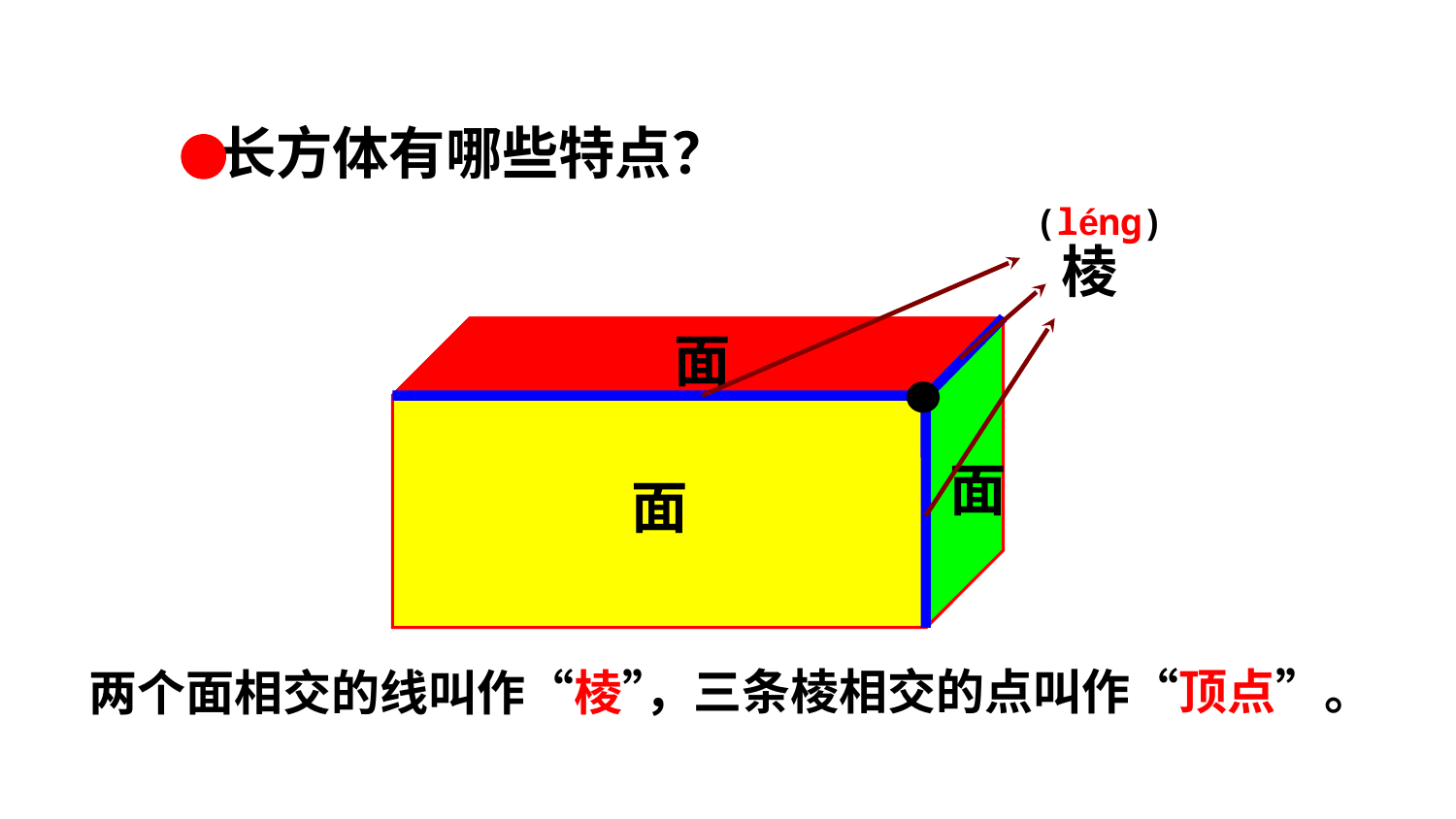

长方体有哪些特点？

(léng)
棱

面

面
面

，三条棱相交的点叫作“顶点”。
两个面相交的线叫作“棱”